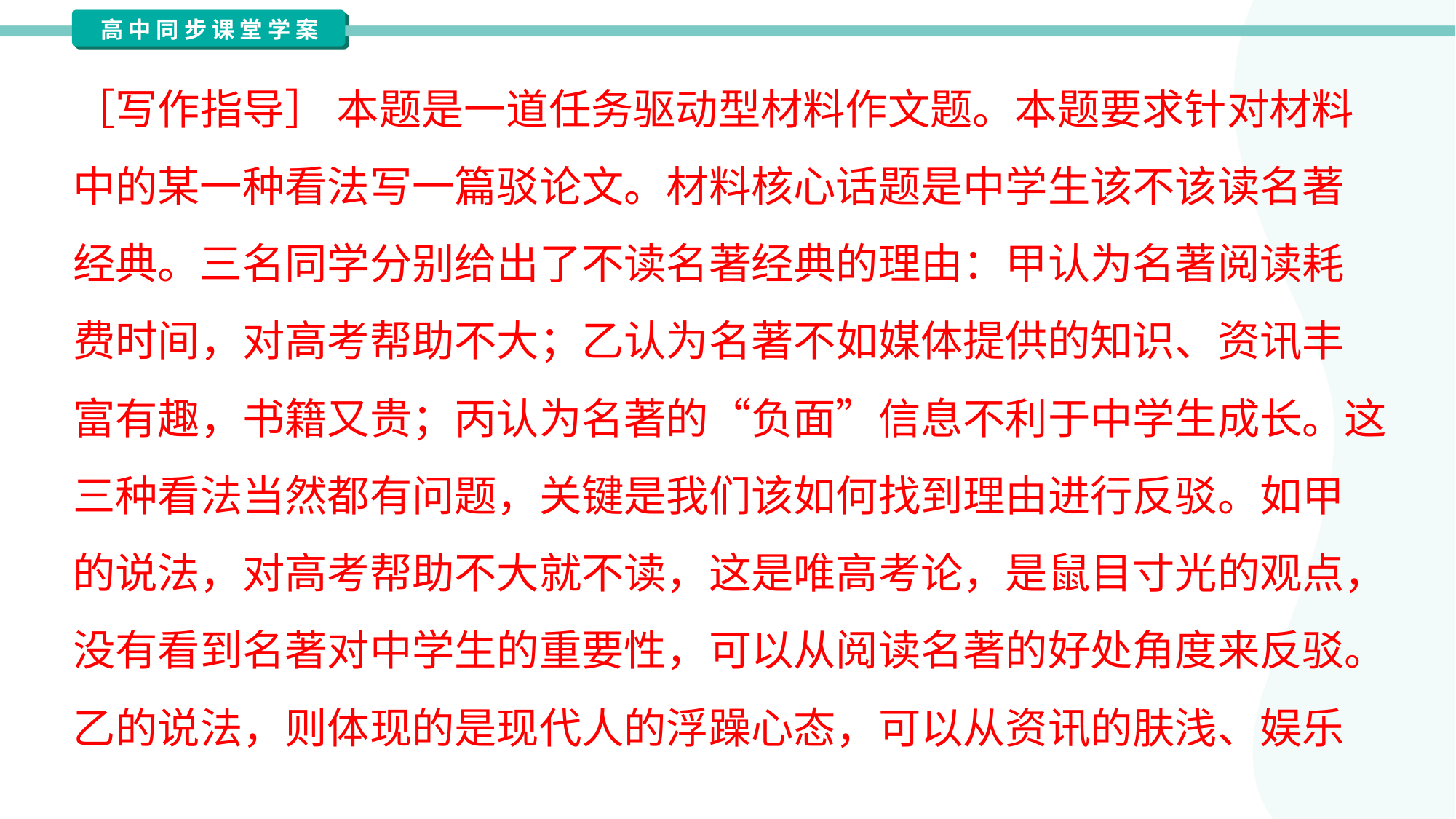

［写作指导］ 本题是一道任务驱动型材料作文题。本题要求针对材料
中的某一种看法写一篇驳论文。材料核心话题是中学生该不该读名著
经典。三名同学分别给出了不读名著经典的理由：甲认为名著阅读耗
费时间，对高考帮助不大；乙认为名著不如媒体提供的知识、资讯丰
富有趣，书籍又贵；丙认为名著的“负面”信息不利于中学生成长。这
三种看法当然都有问题，关键是我们该如何找到理由进行反驳。如甲
的说法，对高考帮助不大就不读，这是唯高考论，是鼠目寸光的观点，
没有看到名著对中学生的重要性，可以从阅读名著的好处角度来反驳。
乙的说法，则体现的是现代人的浮躁心态，可以从资讯的肤浅、娱乐